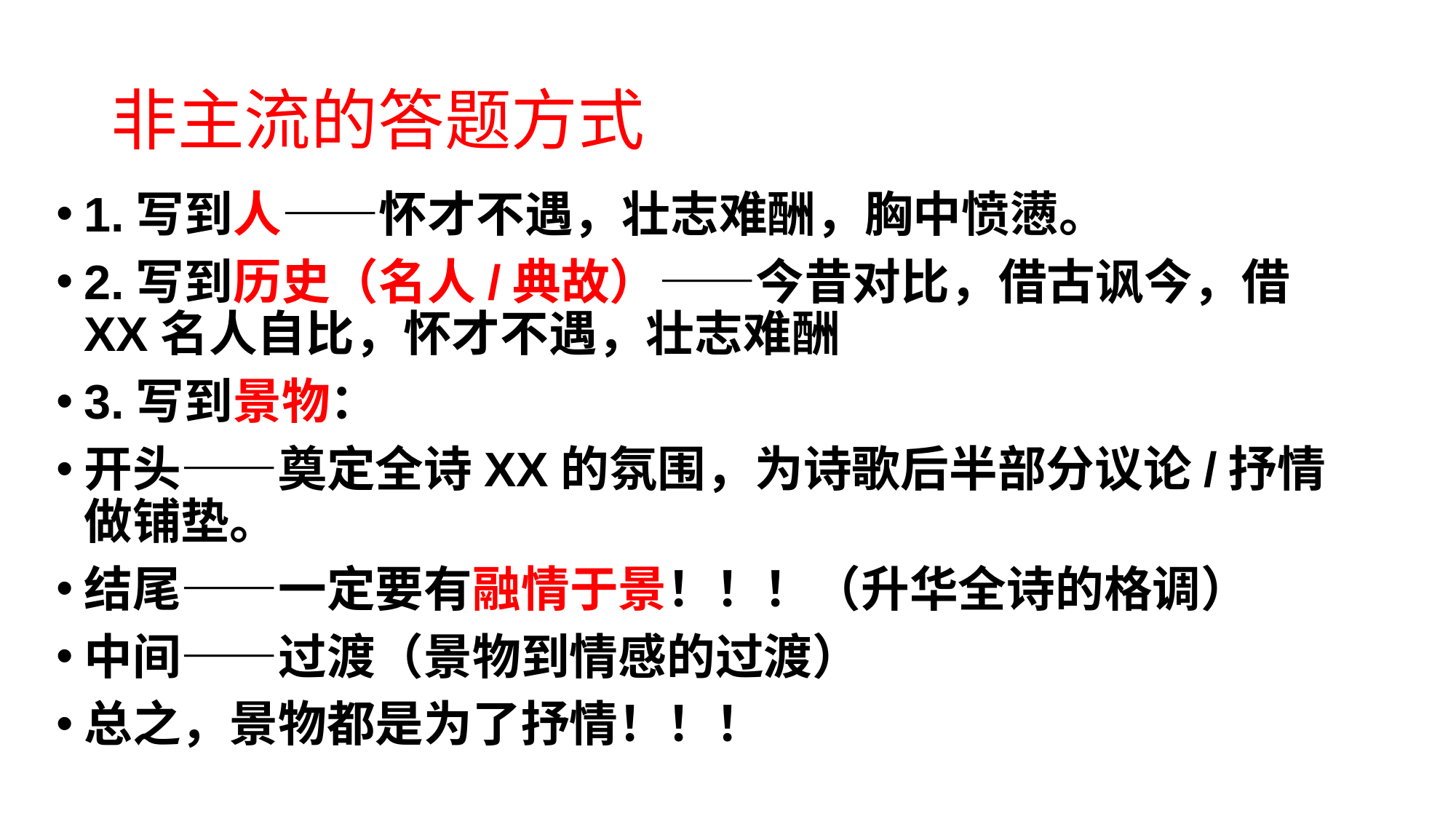

# 非主流的答题方式
1.写到人——怀才不遇，壮志难酬，胸中愤懑。
2.写到历史（名人/典故）——今昔对比，借古讽今，借XX名人自比，怀才不遇，壮志难酬
3.写到景物：
开头——奠定全诗XX的氛围，为诗歌后半部分议论/抒情做铺垫。
结尾——一定要有融情于景！！！（升华全诗的格调）
中间——过渡（景物到情感的过渡）
总之，景物都是为了抒情！！！